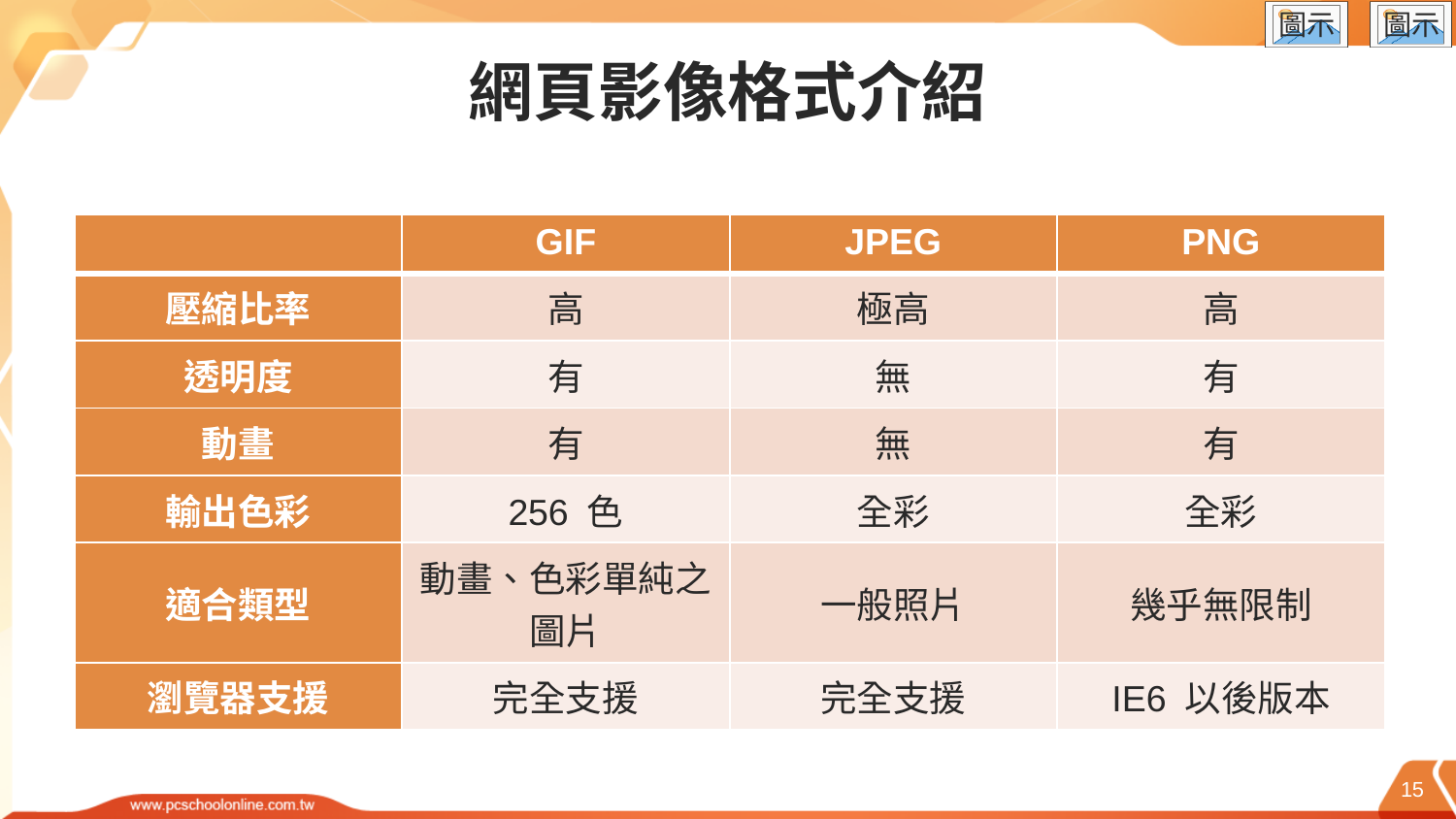

# 網頁影像格式介紹
|  | GIF | JPEG | PNG |
| --- | --- | --- | --- |
| 壓縮比率 | 高 | 極高 | 高 |
| 透明度 | 有 | 無 | 有 |
| 動畫 | 有 | 無 | 有 |
| 輸出色彩 | 256 色 | 全彩 | 全彩 |
| 適合類型 | 動畫、色彩單純之圖片 | 一般照片 | 幾乎無限制 |
| 瀏覽器支援 | 完全支援 | 完全支援 | IE6 以後版本 |
15